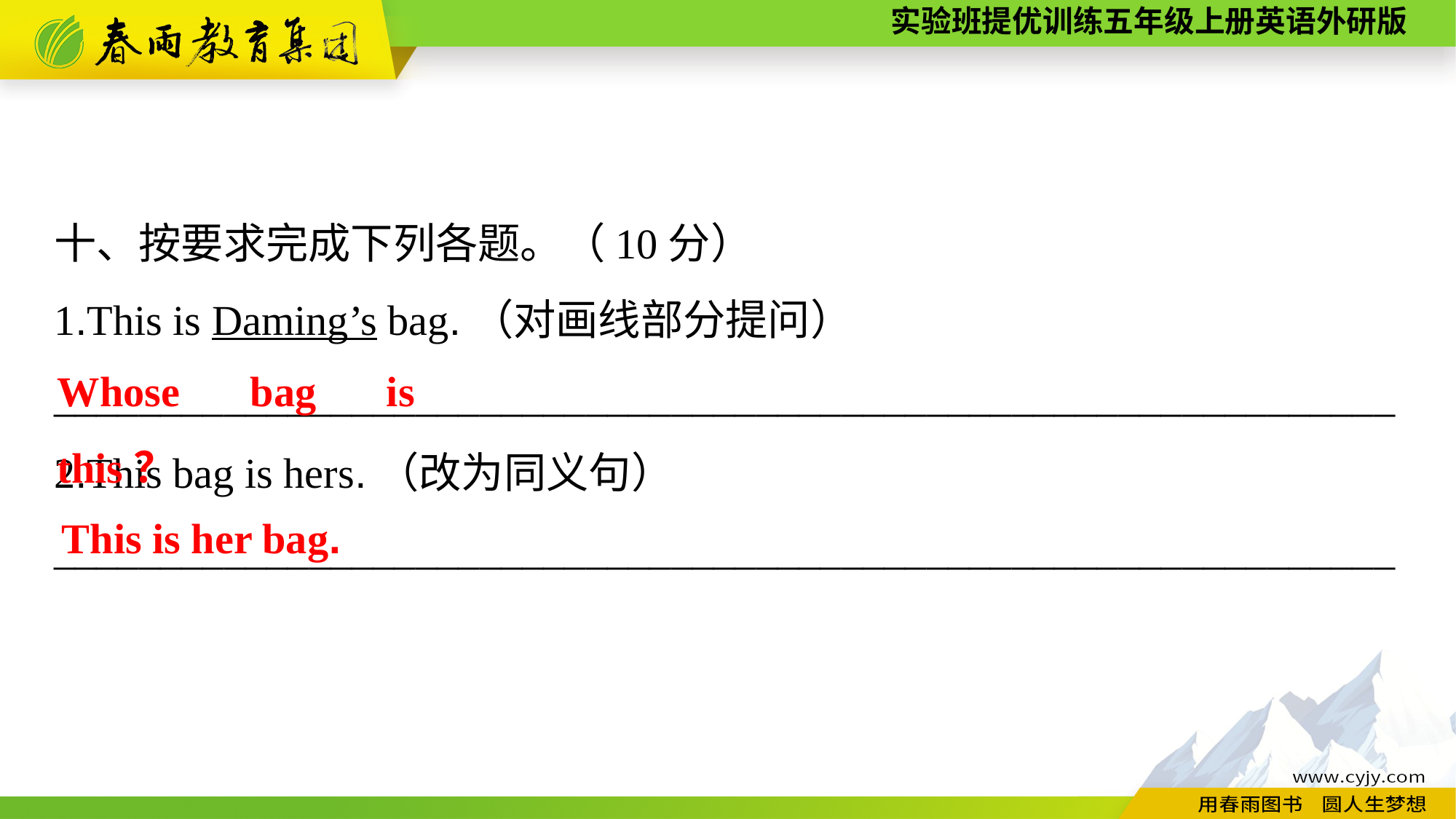

十、按要求完成下列各题。（10分）
1.This is Daming’s bag.（对画线部分提问）
_______________________________________________________________
2.This bag is hers.（改为同义句）
_______________________________________________________________
Whose bag is this？
This is her bag.